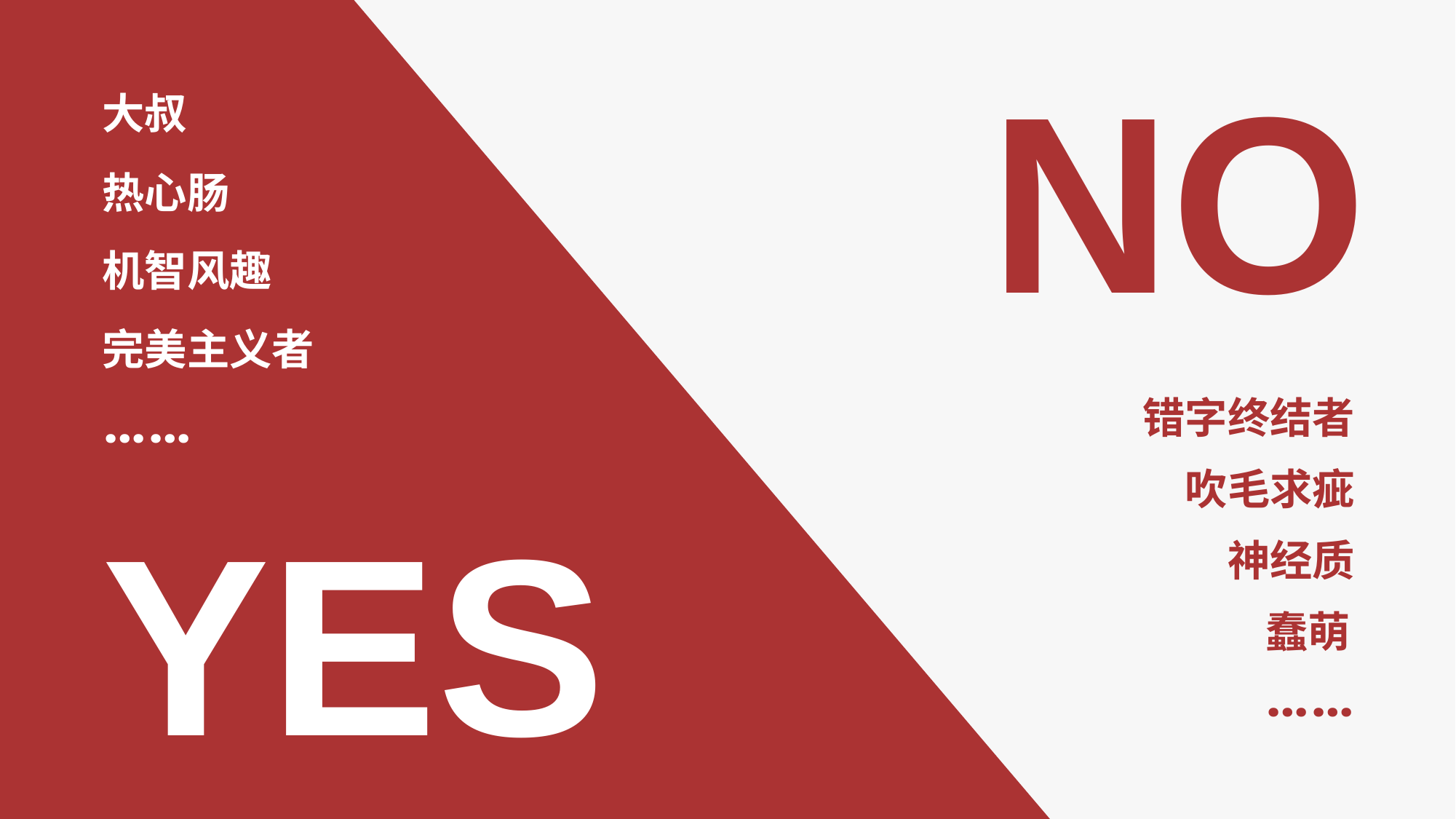

NO
大叔
热心肠
机智风趣
完美主义者
……
错字终结者
吹毛求疵
YES
神经质
蠢萌
……